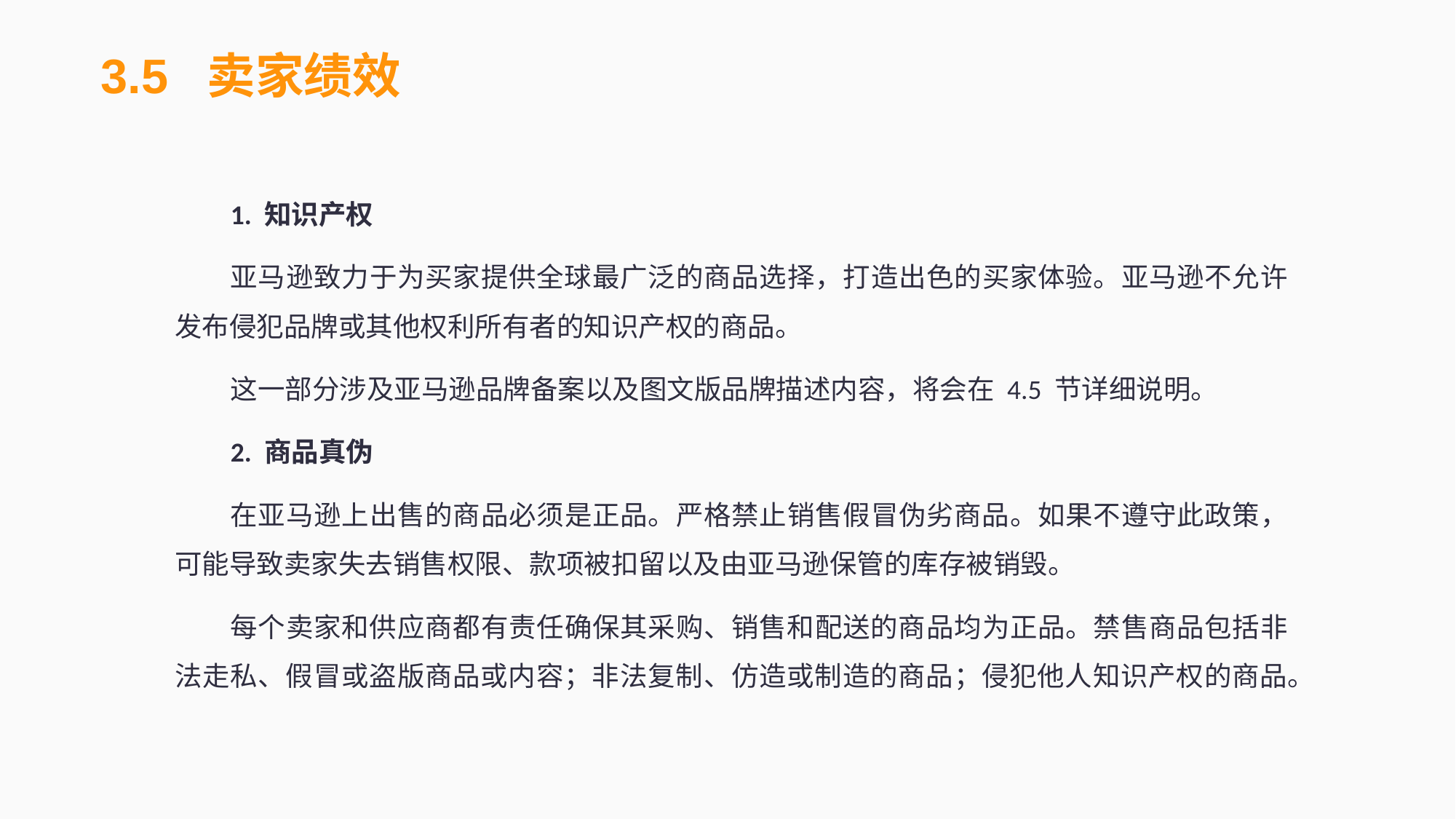

3.5  卖家绩效
1. 知识产权
亚马逊致力于为买家提供全球最广泛的商品选择，打造出色的买家体验。亚马逊不允许发布侵犯品牌或其他权利所有者的知识产权的商品。
这一部分涉及亚马逊品牌备案以及图文版品牌描述内容，将会在 4.5 节详细说明。
2. 商品真伪
在亚马逊上出售的商品必须是正品。严格禁止销售假冒伪劣商品。如果不遵守此政策，可能导致卖家失去销售权限、款项被扣留以及由亚马逊保管的库存被销毁。
每个卖家和供应商都有责任确保其采购、销售和配送的商品均为正品。禁售商品包括非法走私、假冒或盗版商品或内容；非法复制、仿造或制造的商品；侵犯他人知识产权的商品。